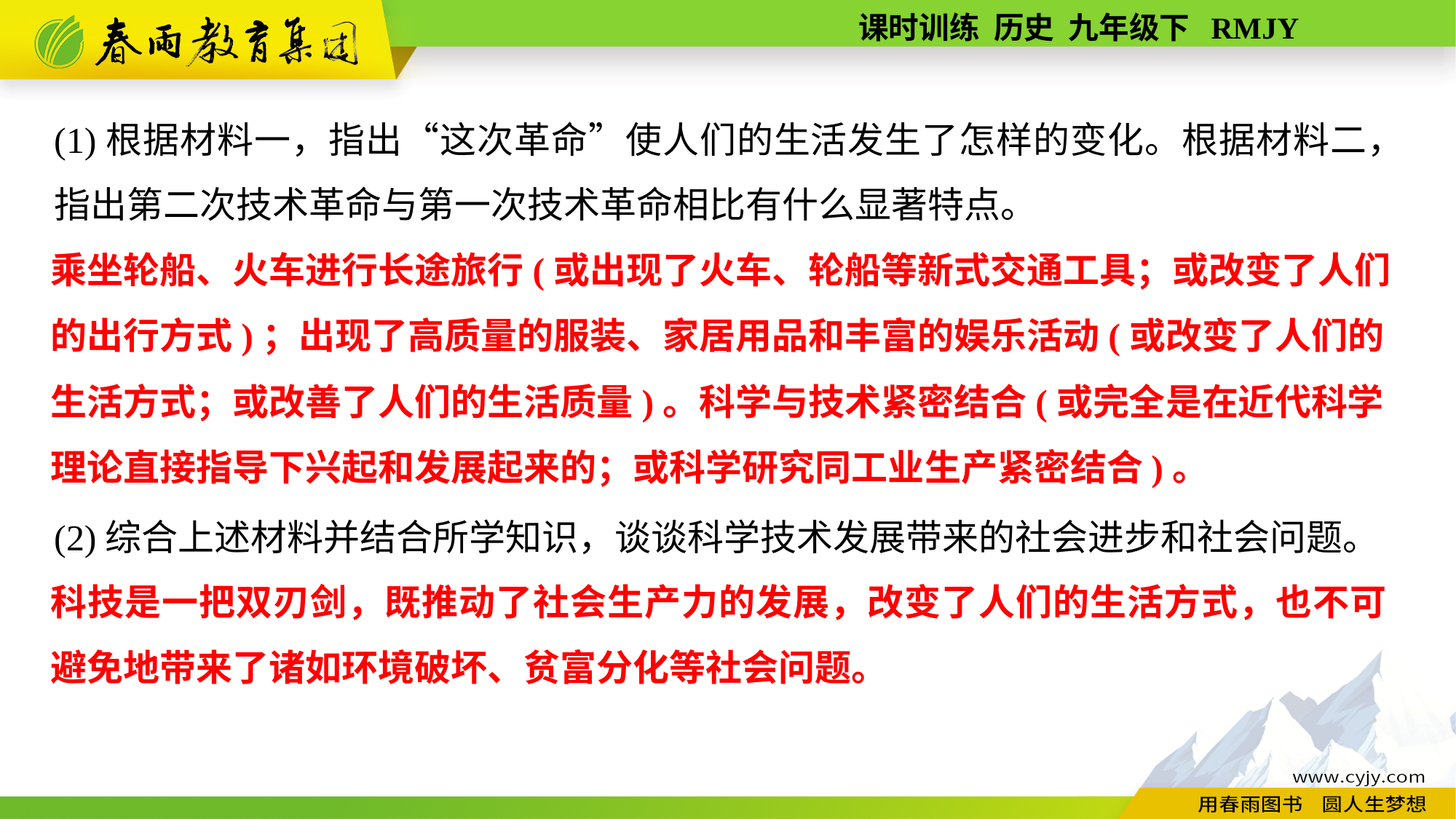

(1)根据材料一，指出“这次革命”使人们的生活发生了怎样的变化。根据材料二，指出第二次技术革命与第一次技术革命相比有什么显著特点。
乘坐轮船、火车进行长途旅行(或出现了火车、轮船等新式交通工具；或改变了人们的出行方式)；出现了高质量的服装、家居用品和丰富的娱乐活动(或改变了人们的生活方式；或改善了人们的生活质量)。科学与技术紧密结合(或完全是在近代科学理论直接指导下兴起和发展起来的；或科学研究同工业生产紧密结合)。
(2)综合上述材料并结合所学知识，谈谈科学技术发展带来的社会进步和社会问题。
科技是一把双刃剑，既推动了社会生产力的发展，改变了人们的生活方式，也不可避免地带来了诸如环境破坏、贫富分化等社会问题。